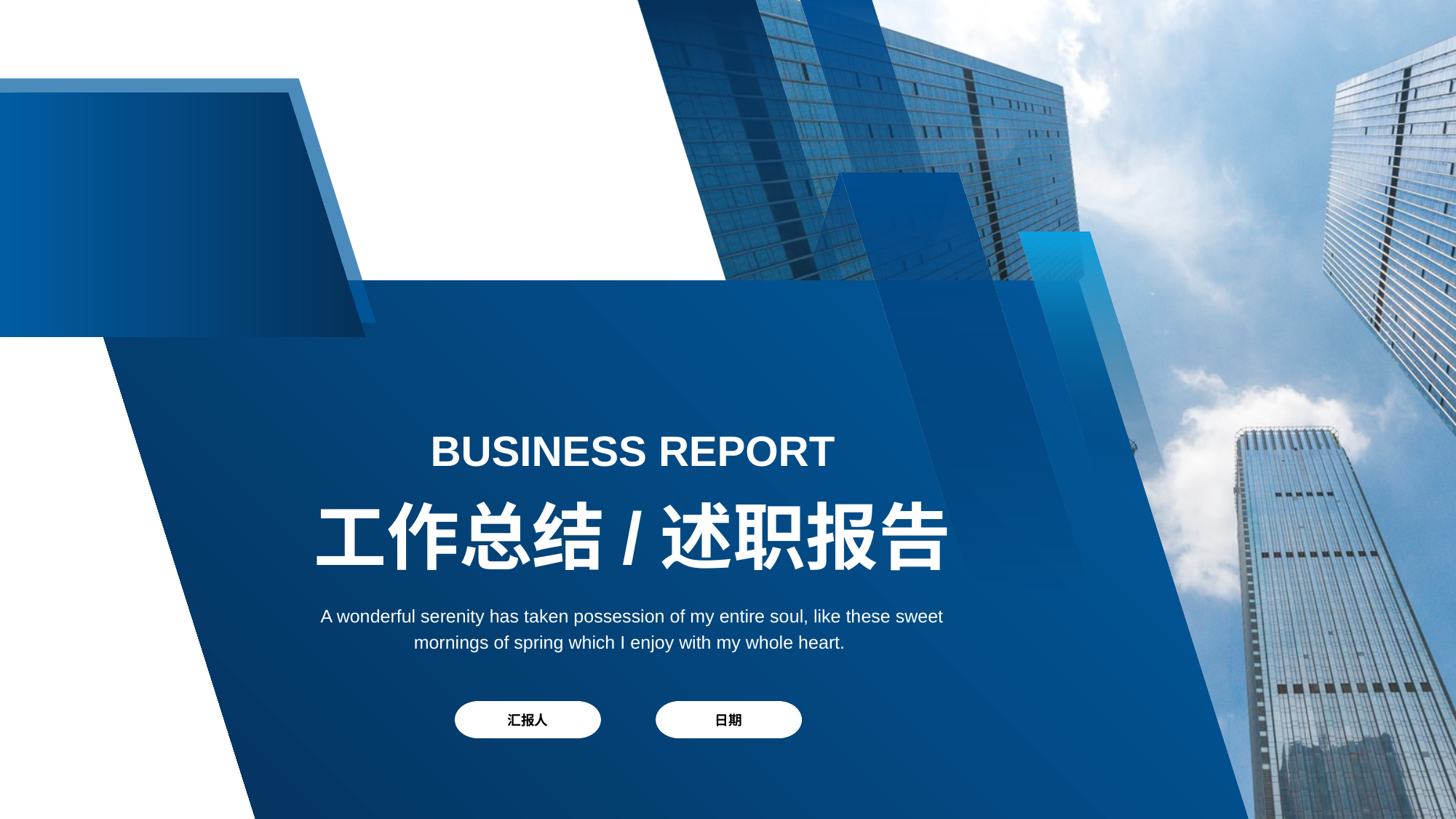

BUSINESS REPORT
工作总结/述职报告
A wonderful serenity has taken possession of my entire soul, like these sweet mornings of spring which I enjoy with my whole heart.
汇报人
日期